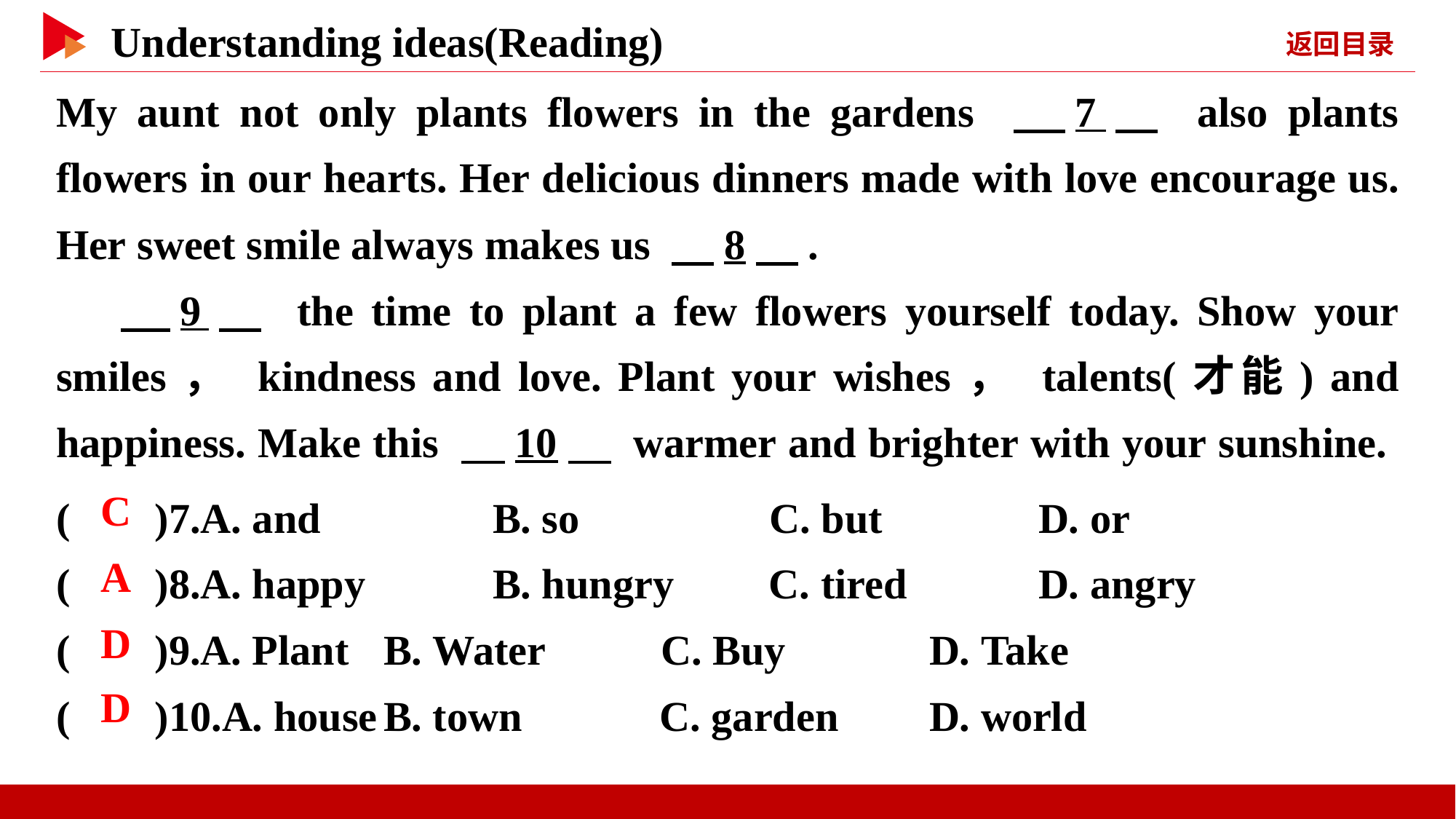

My aunt not only plants flowers in the gardens 　7　 also plants flowers in our hearts. Her delicious dinners made with love encourage us. Her sweet smile always makes us 　8　.
　9　 the time to plant a few flowers yourself today. Show your smiles， kindness and love. Plant your wishes， talents(才能) and happiness. Make this 　10　 warmer and brighter with your sunshine.
(        )7.A. and        	B. so                  C. but       	D. or
(        )8.A. happy      	B. hungry         C. tired       	D. angry
(        )9.A. Plant   	B. Water           C. Buy       	D. Take
(        )10.A. house	B. town             C. garden 	D. world
   C
   A
   D
   D